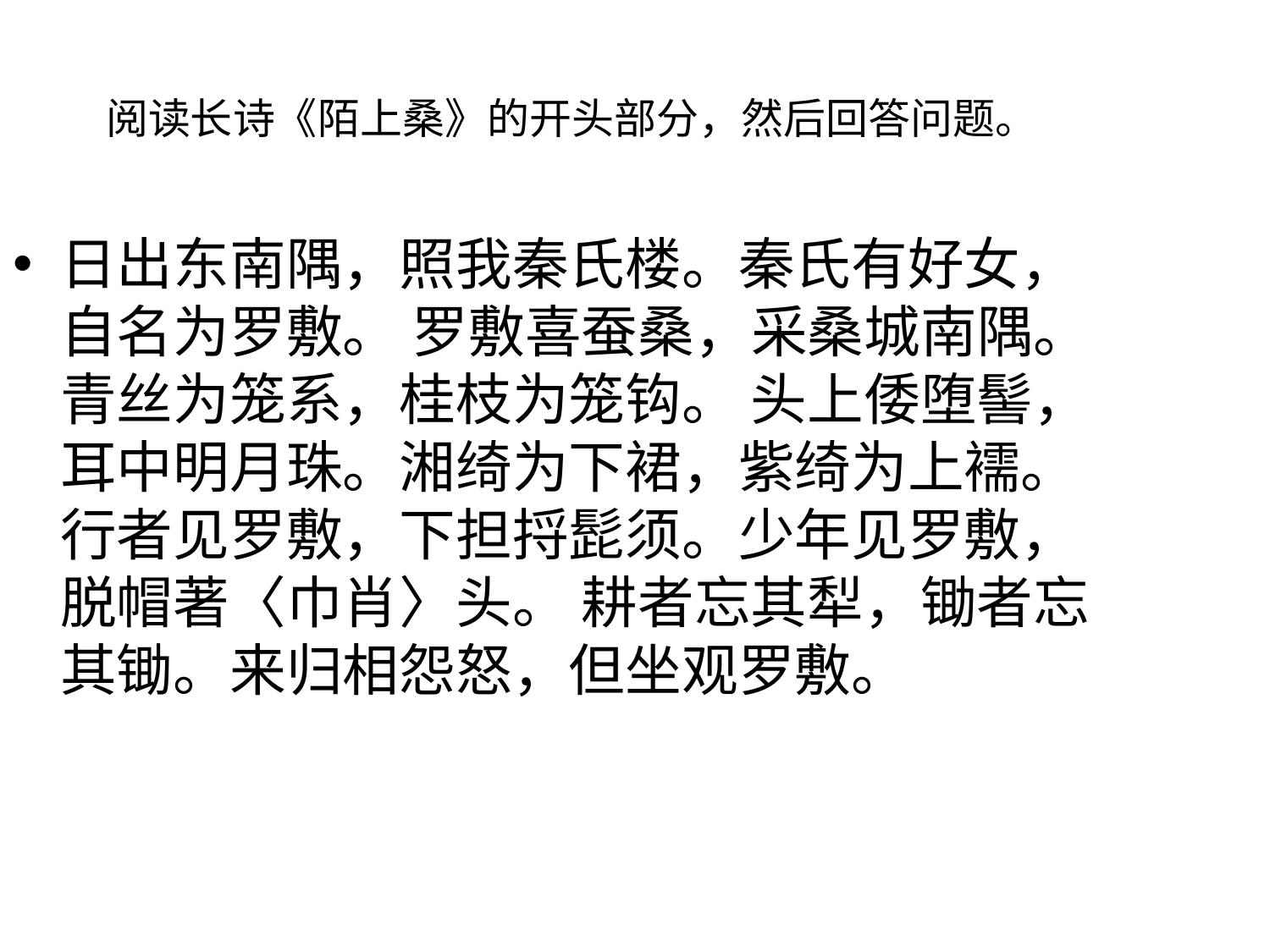

阅读长诗《陌上桑》的开头部分，然后回答问题。
日出东南隅，照我秦氏楼。秦氏有好女，自名为罗敷。 罗敷喜蚕桑，采桑城南隅。青丝为笼系，桂枝为笼钩。 头上倭堕髻，耳中明月珠。湘绮为下裙，紫绮为上襦。 行者见罗敷，下担捋髭须。少年见罗敷，脱帽著〈巾肖〉头。 耕者忘其犁，锄者忘其锄。来归相怨怒，但坐观罗敷。